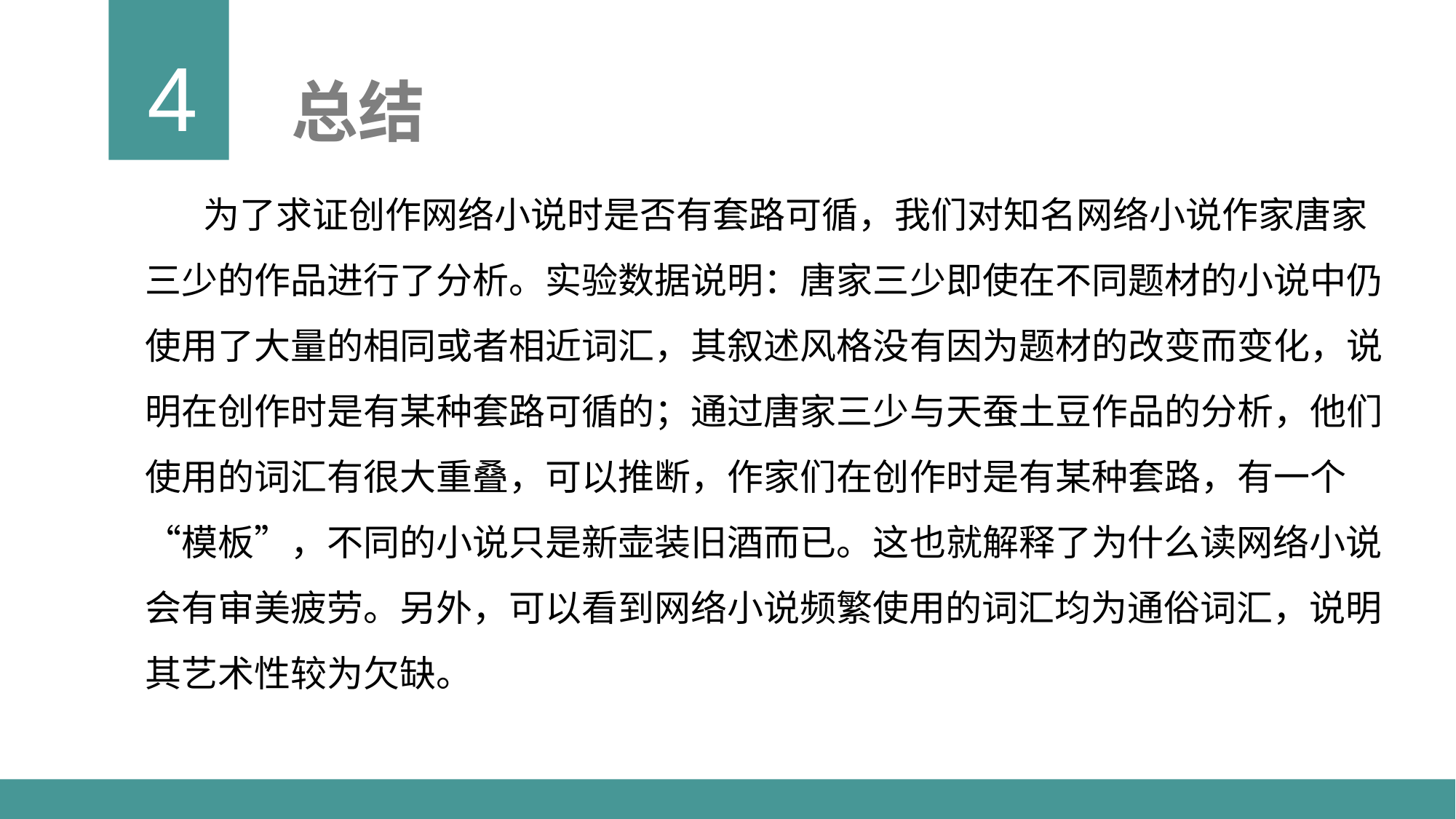

4
总结
      为了求证创作网络小说时是否有套路可循，我们对知名网络小说作家唐家三少的作品进行了分析。实验数据说明：唐家三少即使在不同题材的小说中仍使用了大量的相同或者相近词汇，其叙述风格没有因为题材的改变而变化，说明在创作时是有某种套路可循的；通过唐家三少与天蚕土豆作品的分析，他们使用的词汇有很大重叠，可以推断，作家们在创作时是有某种套路，有一个“模板”，不同的小说只是新壶装旧酒而已。这也就解释了为什么读网络小说会有审美疲劳。另外，可以看到网络小说频繁使用的词汇均为通俗词汇，说明其艺术性较为欠缺。